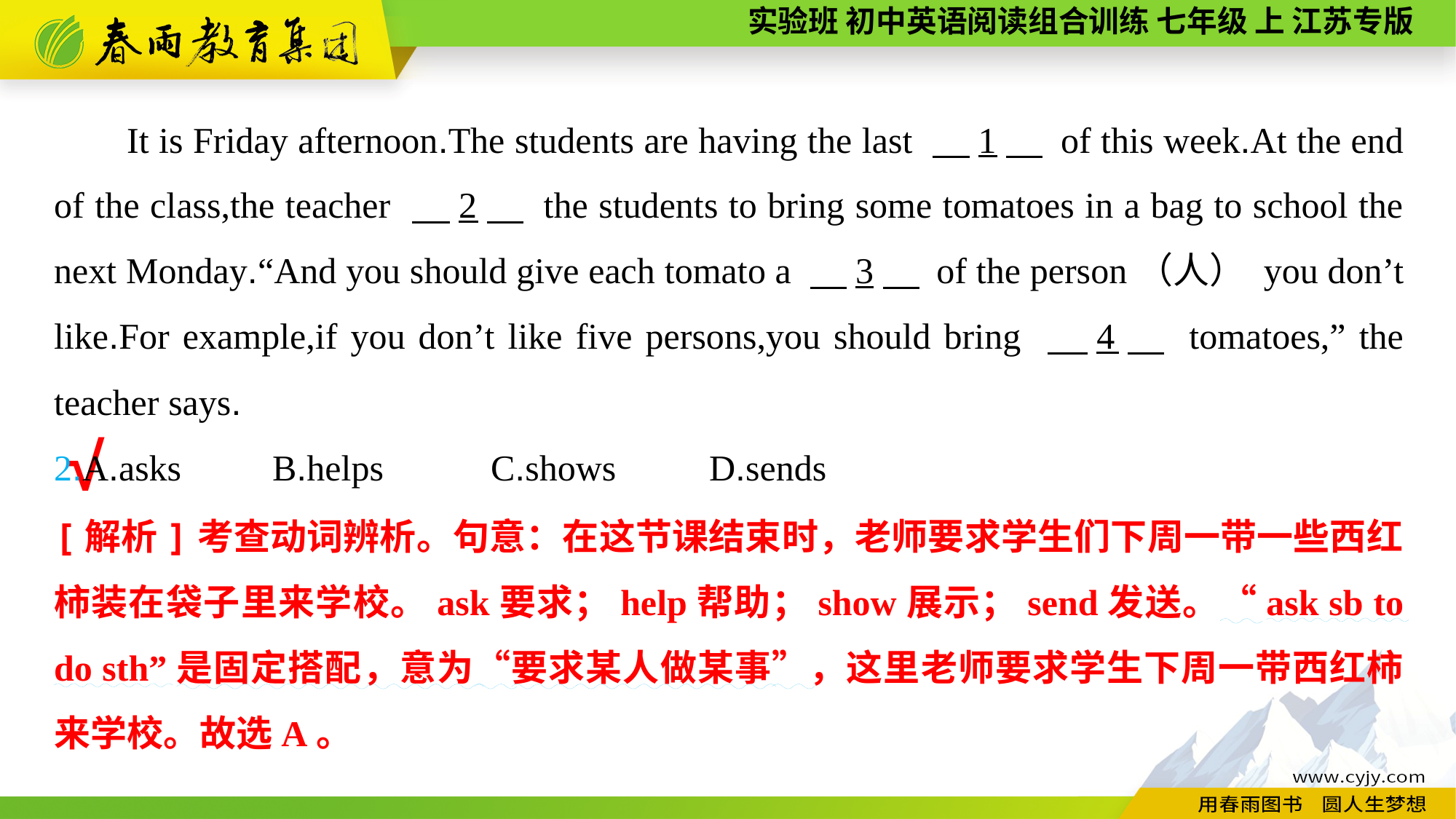

It is Friday afternoon.The students are having the last 　1　 of this week.At the end of the class,the teacher 　2　 the students to bring some tomatoes in a bag to school the next Monday.“And you should give each tomato a 　3　 of the person（人） you don’t like.For example,if you don’t like five persons,you should bring 　4　 tomatoes,” the teacher says.
2.A.asks	B.helps	C.shows	D.sends
√
[解析]考查动词辨析。句意：在这节课结束时，老师要求学生们下周一带一些西红柿装在袋子里来学校。ask要求；help帮助；show展示；send发送。“ask sb to do sth”是固定搭配，意为“要求某人做某事”，这里老师要求学生下周一带西红柿来学校。故选A。